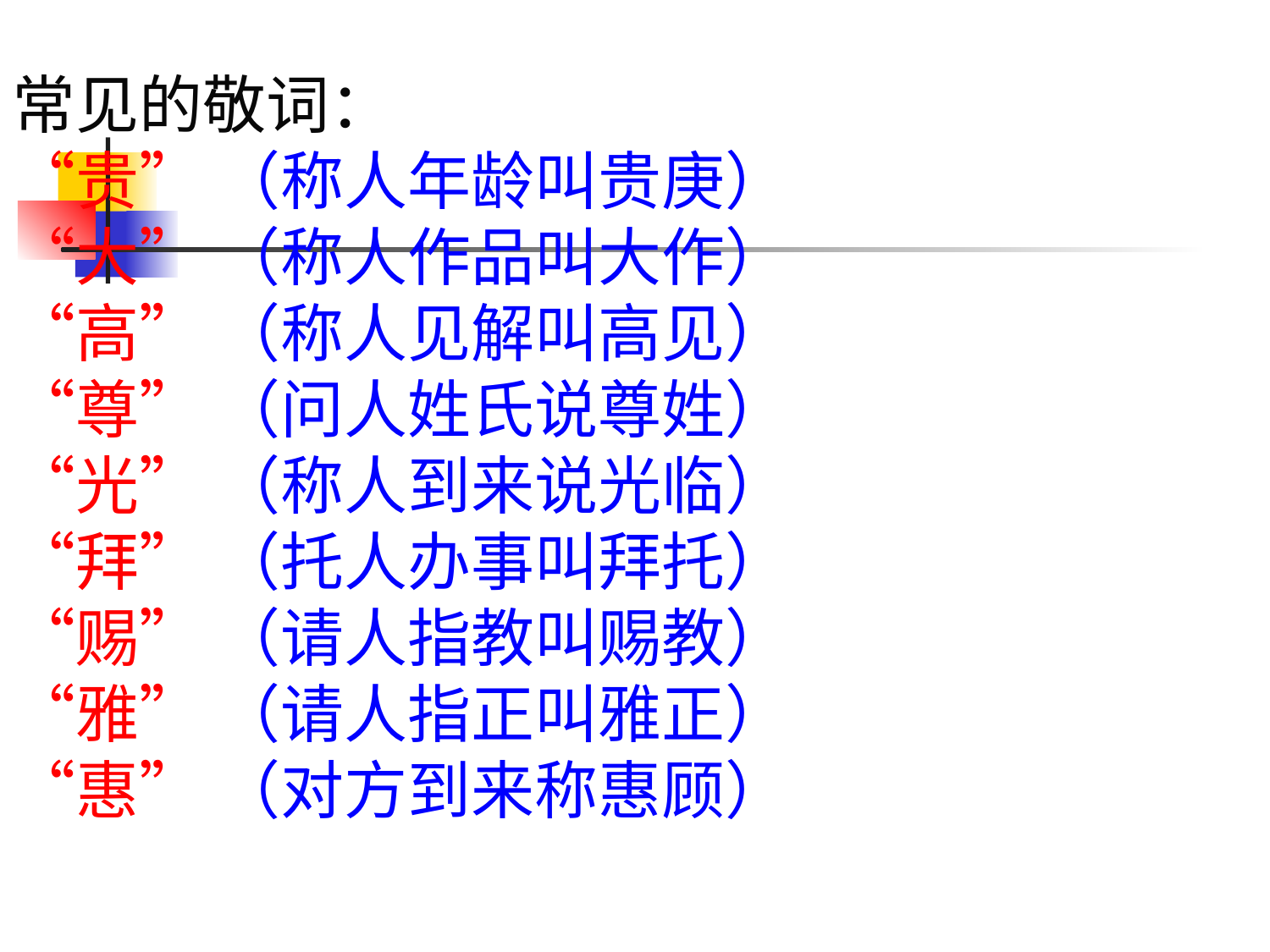

# 常见的敬词： “贵” （称人年龄叫贵庚） “大” （称人作品叫大作） “高” （称人见解叫高见） “尊” （问人姓氏说尊姓） “光” （称人到来说光临） “拜” （托人办事叫拜托） “赐” （请人指教叫赐教） “雅” （请人指正叫雅正） “惠” （对方到来称惠顾）